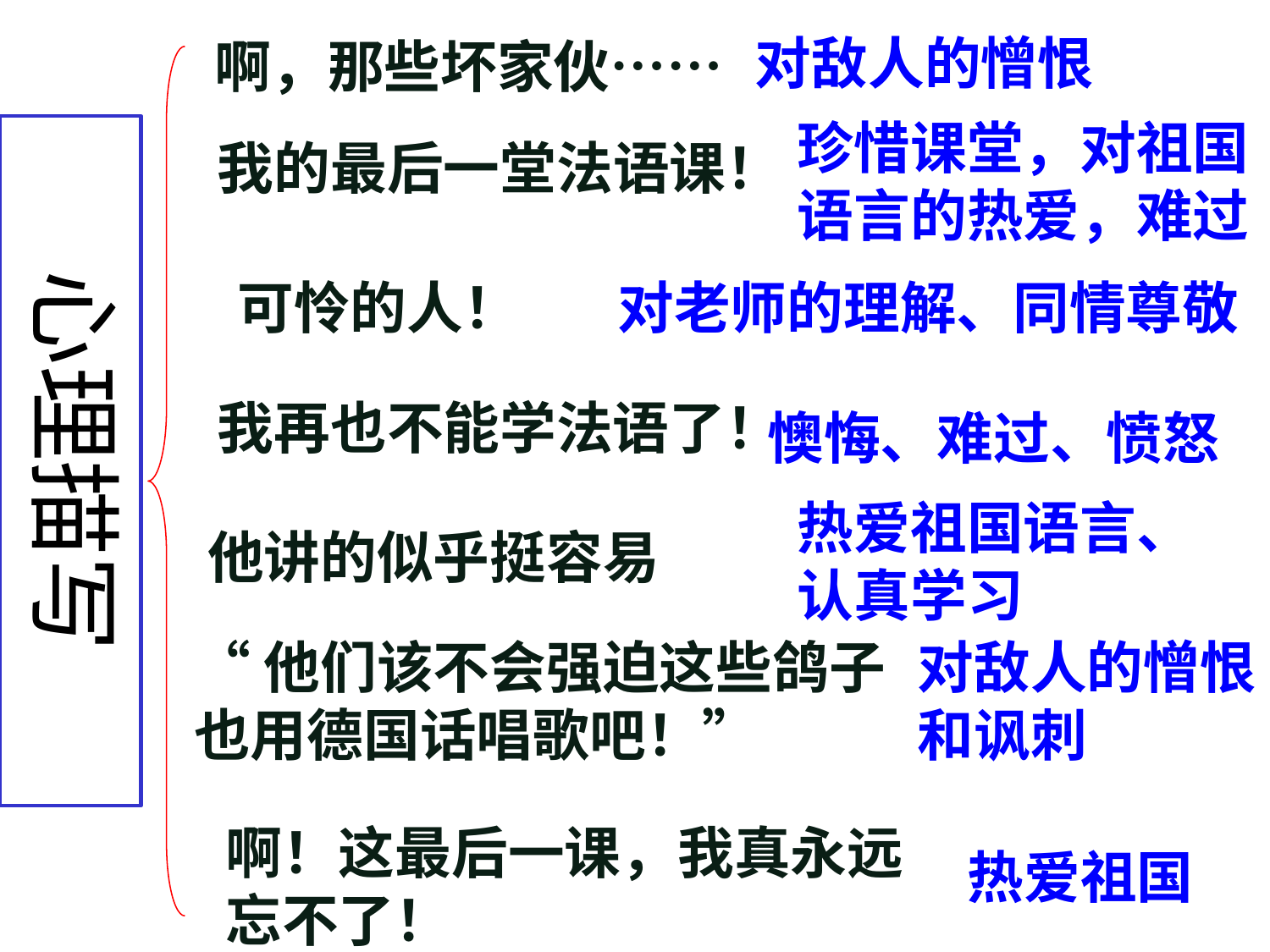

对敌人的憎恨
啊，那些坏家伙……

珍惜课堂，对祖国语言的热爱，难过
心理描写
小
我的最后一堂法语课！
可怜的人！
对老师的理解、同情尊敬
弗

我再也不能学法语了！
懊悔、难过、愤怒
热爱祖国语言、认真学习
郎
他讲的似乎挺容易
“他们该不会强迫这些鸽子
也用德国话唱歌吧！”
对敌人的憎恨
和讽刺
士
啊！这最后一课，我真永远
忘不了！
热爱祖国